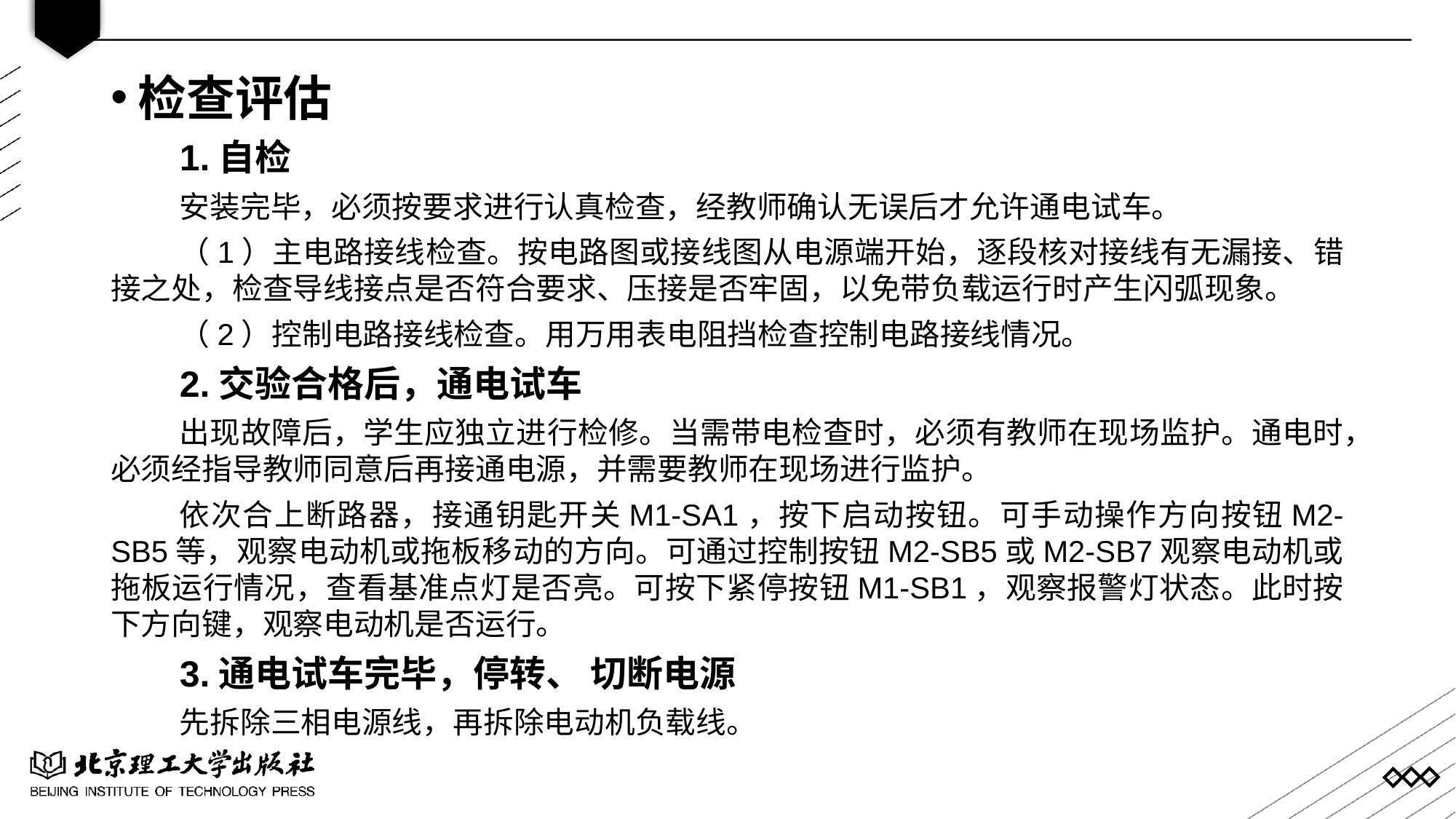

检查评估
1.自检
安装完毕，必须按要求进行认真检查，经教师确认无误后才允许通电试车。
（1）主电路接线检查。按电路图或接线图从电源端开始，逐段核对接线有无漏接、错接之处，检查导线接点是否符合要求、压接是否牢固，以免带负载运行时产生闪弧现象。
（2）控制电路接线检查。用万用表电阻挡检查控制电路接线情况。
2.交验合格后，通电试车
出现故障后，学生应独立进行检修。当需带电检查时，必须有教师在现场监护。通电时，必须经指导教师同意后再接通电源，并需要教师在现场进行监护。
依次合上断路器，接通钥匙开关M1-SA1，按下启动按钮。可手动操作方向按钮M2-SB5等，观察电动机或拖板移动的方向。可通过控制按钮M2-SB5或M2-SB7观察电动机或拖板运行情况，查看基准点灯是否亮。可按下紧停按钮M1-SB1，观察报警灯状态。此时按下方向键，观察电动机是否运行。
3.通电试车完毕，停转、 切断电源
先拆除三相电源线，再拆除电动机负载线。